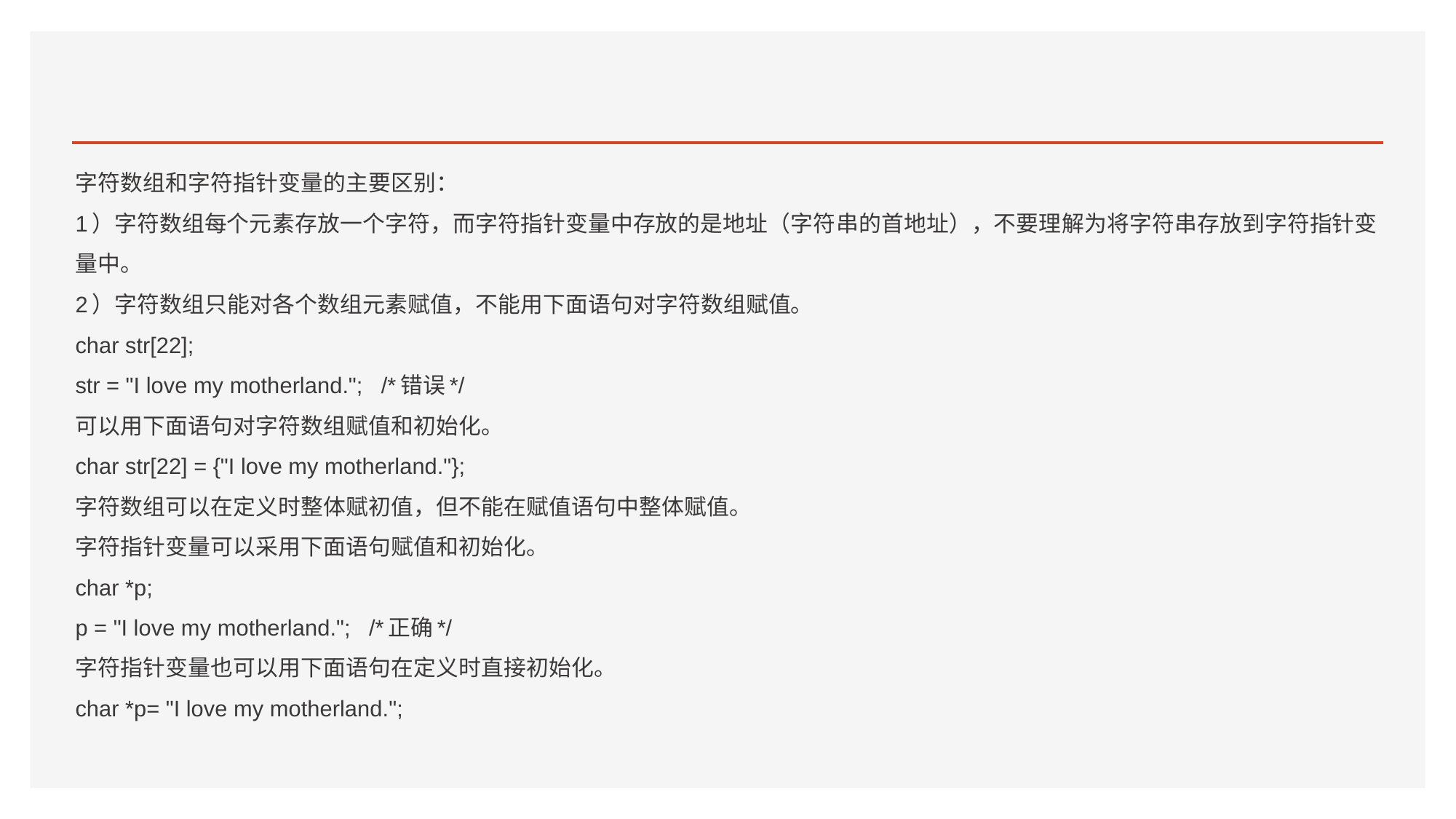

#
字符数组和字符指针变量的主要区别：
1）字符数组每个元素存放一个字符，而字符指针变量中存放的是地址（字符串的首地址），不要理解为将字符串存放到字符指针变量中。
2）字符数组只能对各个数组元素赋值，不能用下面语句对字符数组赋值。
char str[22];
str = "I love my motherland.";   /*错误*/
可以用下面语句对字符数组赋值和初始化。
char str[22] = {"I love my motherland."};
字符数组可以在定义时整体赋初值，但不能在赋值语句中整体赋值。
字符指针变量可以采用下面语句赋值和初始化。
char *p;
p = "I love my motherland.";   /*正确*/
字符指针变量也可以用下面语句在定义时直接初始化。
char *p= "I love my motherland.";